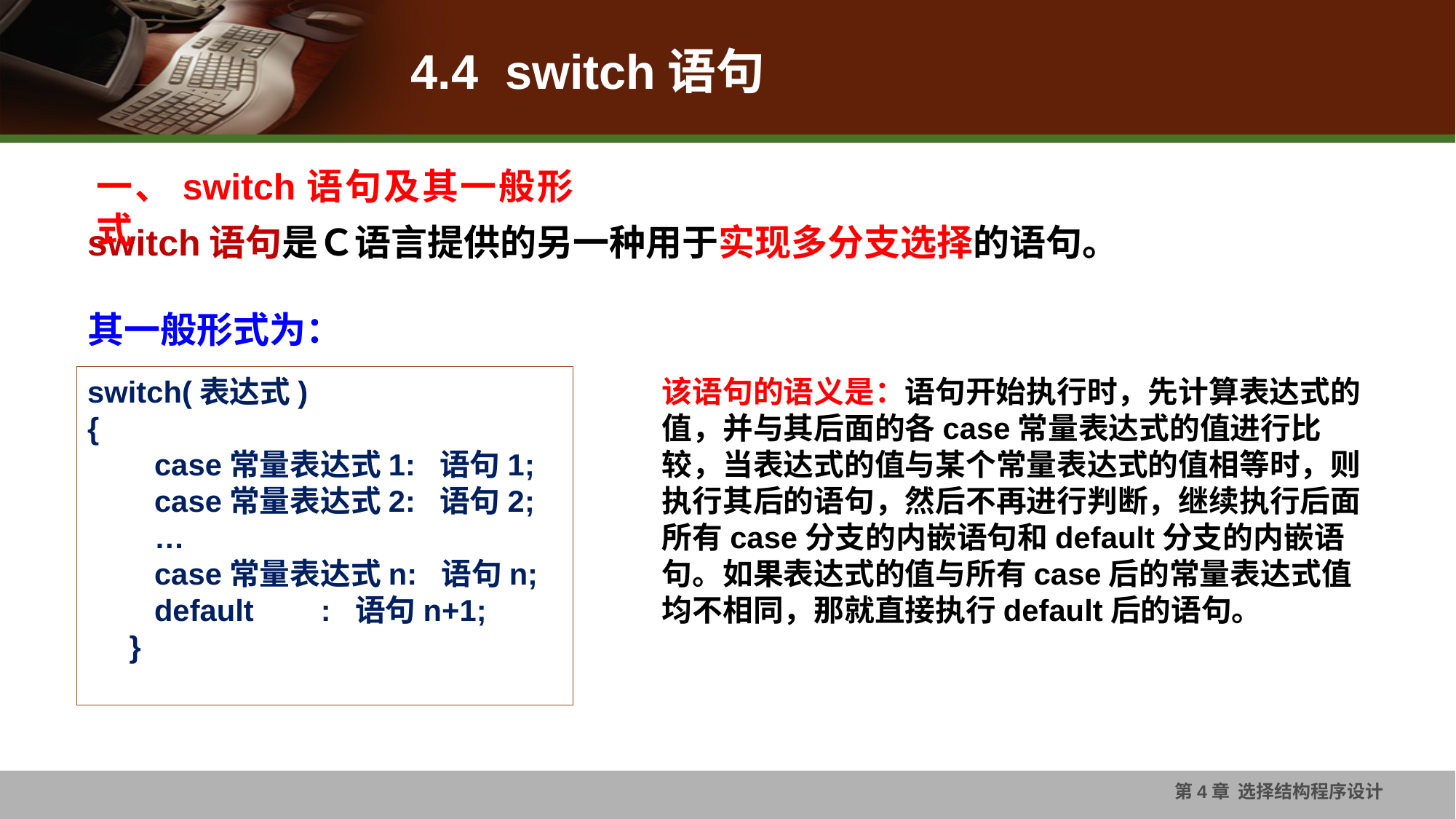

# 4.4  switch语句
一、switch语句及其一般形式
switch语句是Ｃ语言提供的另一种用于实现多分支选择的语句。

其一般形式为：

switch(表达式)
{
        case常量表达式1:  语句1;
        case常量表达式2:  语句2;
        …
        case常量表达式n:  语句n;
        default        :  语句n+1;
     }

该语句的语义是：语句开始执行时，先计算表达式的值，并与其后面的各case常量表达式的值进行比较，当表达式的值与某个常量表达式的值相等时，则执行其后的语句，然后不再进行判断，继续执行后面所有case分支的内嵌语句和default分支的内嵌语句。如果表达式的值与所有case后的常量表达式值均不相同，那就直接执行default后的语句。
第4章  选择结构程序设计